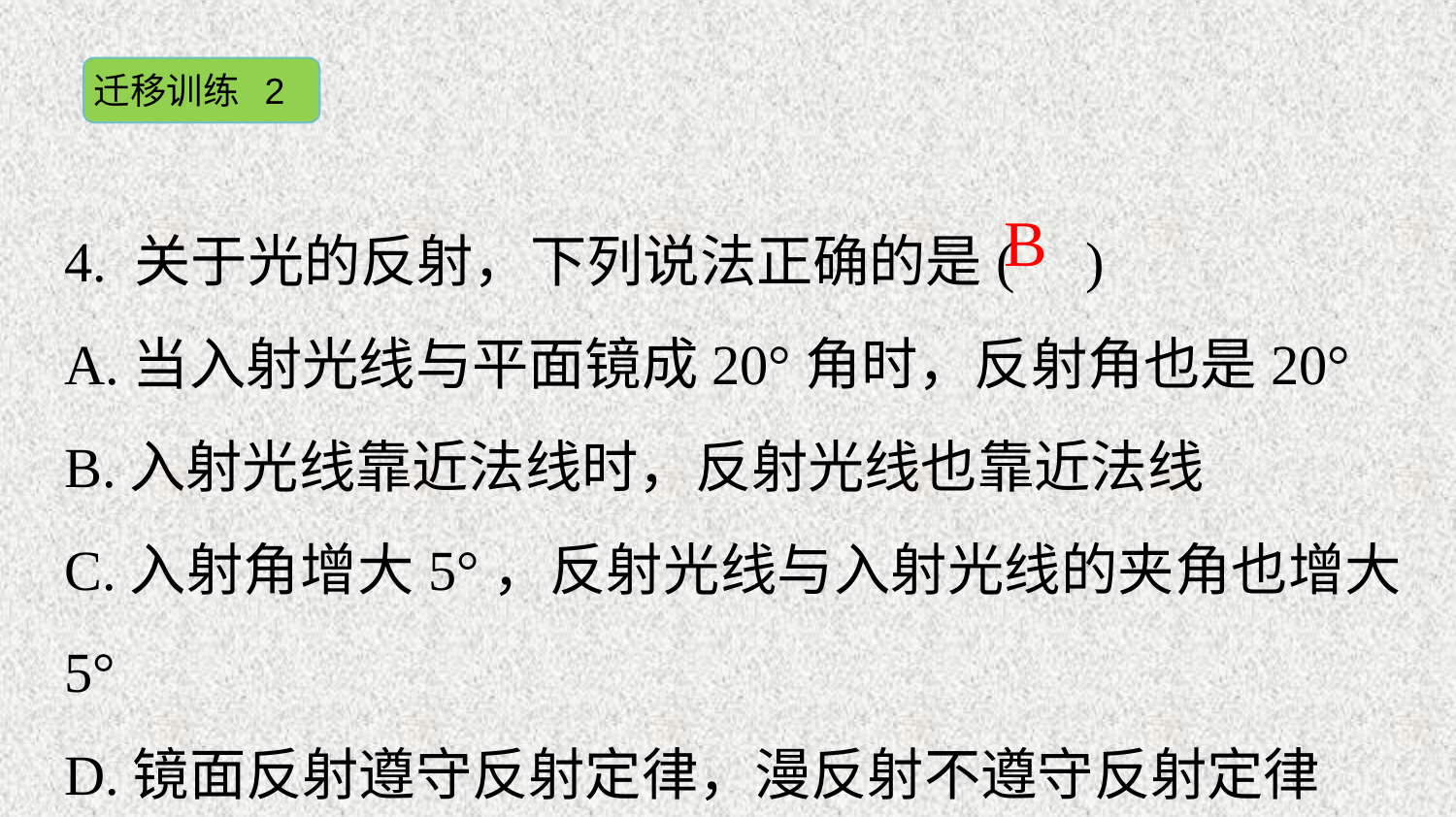

迁移训练  2
4. 关于光的反射，下列说法正确的是(     )
A.当入射光线与平面镜成20°角时，反射角也是20°
B.入射光线靠近法线时，反射光线也靠近法线
C.入射角增大5°，反射光线与入射光线的夹角也增大5°
D.镜面反射遵守反射定律，漫反射不遵守反射定律
B